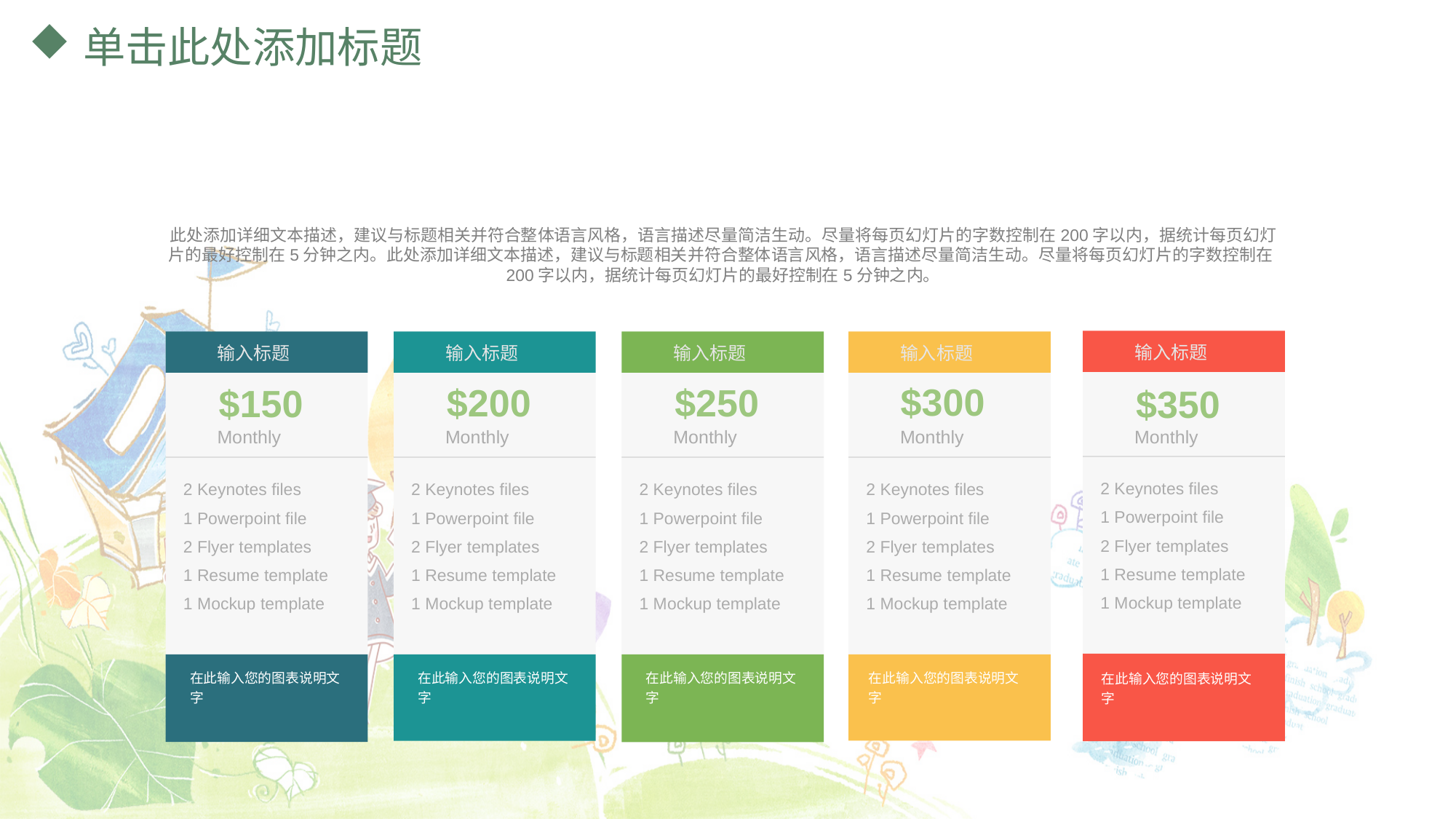

# 单击此处添加标题
此处添加详细文本描述，建议与标题相关并符合整体语言风格，语言描述尽量简洁生动。尽量将每页幻灯片的字数控制在200字以内，据统计每页幻灯片的最好控制在5分钟之内。此处添加详细文本描述，建议与标题相关并符合整体语言风格，语言描述尽量简洁生动。尽量将每页幻灯片的字数控制在200字以内，据统计每页幻灯片的最好控制在5分钟之内。

输入标题
输入标题
输入标题
输入标题
输入标题
$300
$350
$150
$200
$250
Monthly
Monthly
Monthly
Monthly
Monthly

2 Keynotes files
2 Keynotes files
2 Keynotes files
2 Keynotes files
2 Keynotes files
1 Powerpoint file
1 Powerpoint file
1 Powerpoint file
1 Powerpoint file
1 Powerpoint file
2 Flyer templates
2 Flyer templates
2 Flyer templates
2 Flyer templates
2 Flyer templates
1 Resume template
1 Resume template
1 Resume template
1 Resume template
1 Resume template
1 Mockup template
1 Mockup template
1 Mockup template
1 Mockup template
1 Mockup template

在此输入您的图表说明文字
在此输入您的图表说明文字
在此输入您的图表说明文字
在此输入您的图表说明文字
在此输入您的图表说明文字